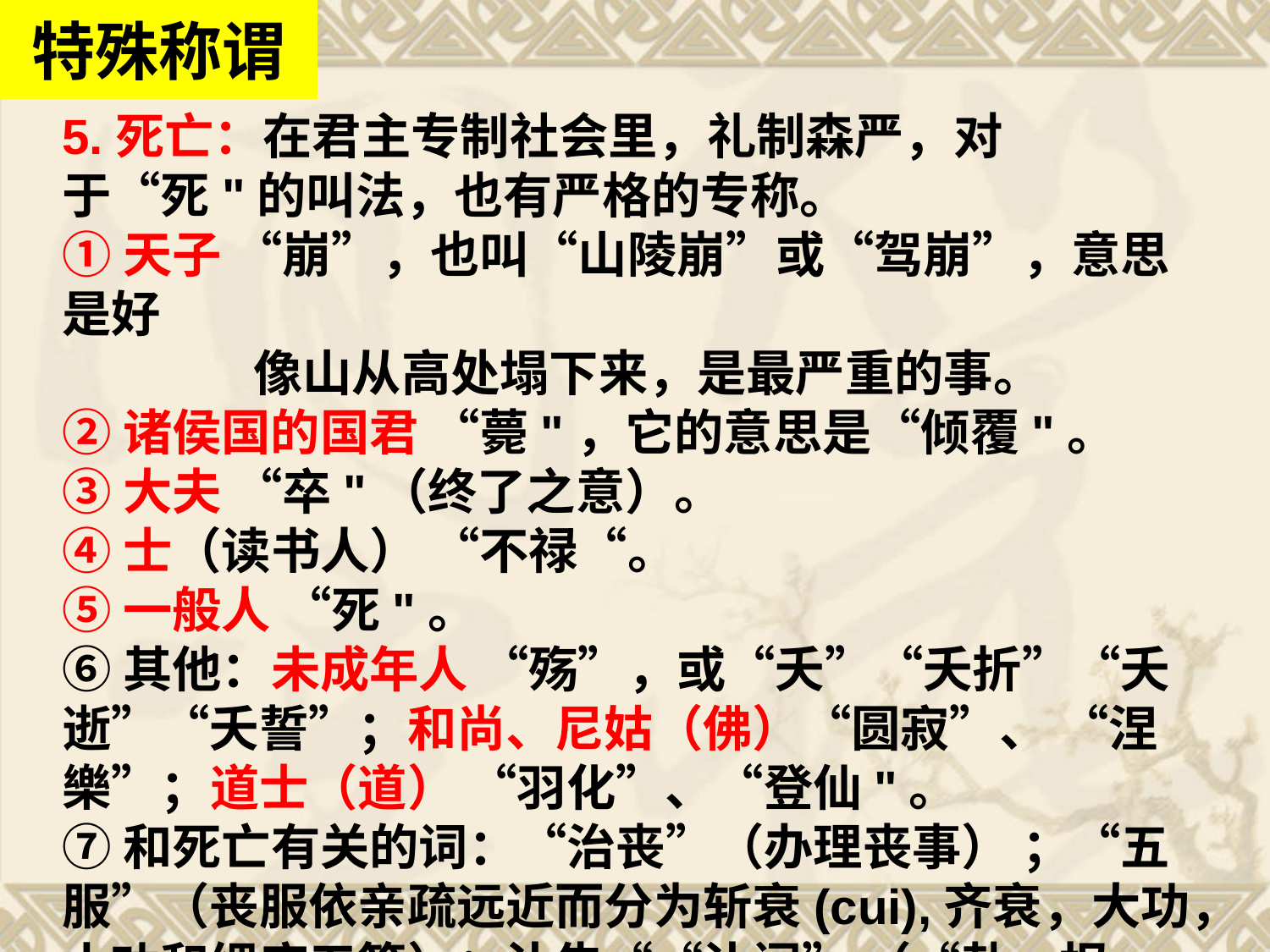

特殊称谓
5.死亡：在君主专制社会里，礼制森严，对于“死"的叫法，也有严格的专称。
①天子 “崩”，也叫“山陵崩”或“驾崩”，意思是好
                像山从高处塌下来，是最严重的事。
②诸侯国的国君 “薨"，它的意思是“倾覆"。
③大夫 “卒"（终了之意）。
④士（读书人） “不禄“。
⑤一般人 “死"。
⑥其他：未成年人 “殇”，或“夭”“夭折”“夭逝”“夭誓”；和尚、尼姑（佛）“圆寂”、 “涅樂”；道士（道） “羽化”、“登仙"。
⑦和死亡有关的词：“治丧”（办理丧事） ；“五服”（丧服依亲疏远近而分为斩衰(cui),齐衰，大功，小功和缌麻五等）；讣告““讣闻” （“赴、报、讣”）